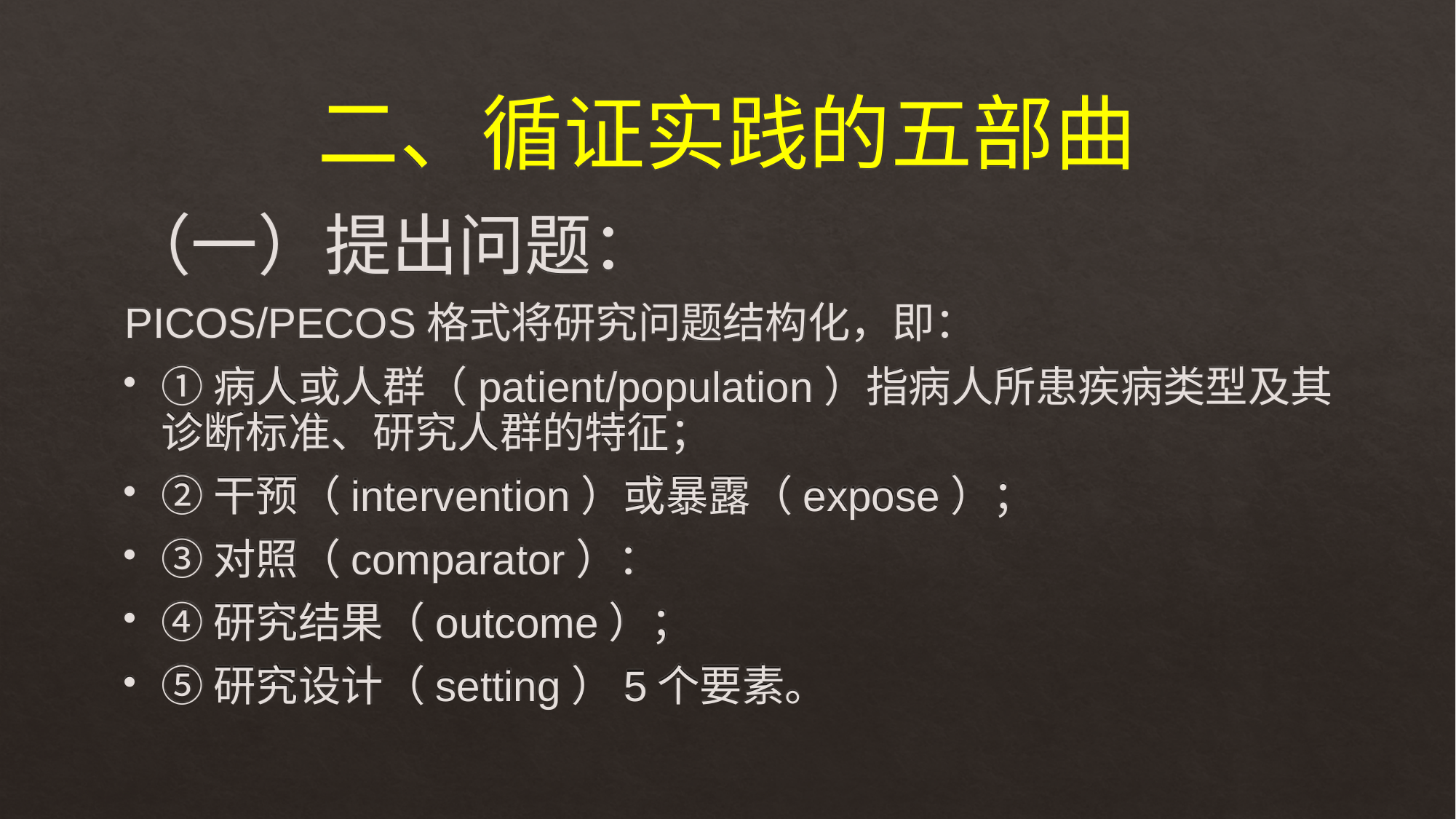

# 二、循证实践的五部曲
（一）提出问题：
PICOS/PECOS格式将研究问题结构化，即：
①病人或人群（patient/population）指病人所患疾病类型及其诊断标准、研究人群的特征；
②干预（intervention）或暴露（expose）；
③对照（comparator）：
④研究结果（outcome）；
⑤研究设计（setting）5个要素。